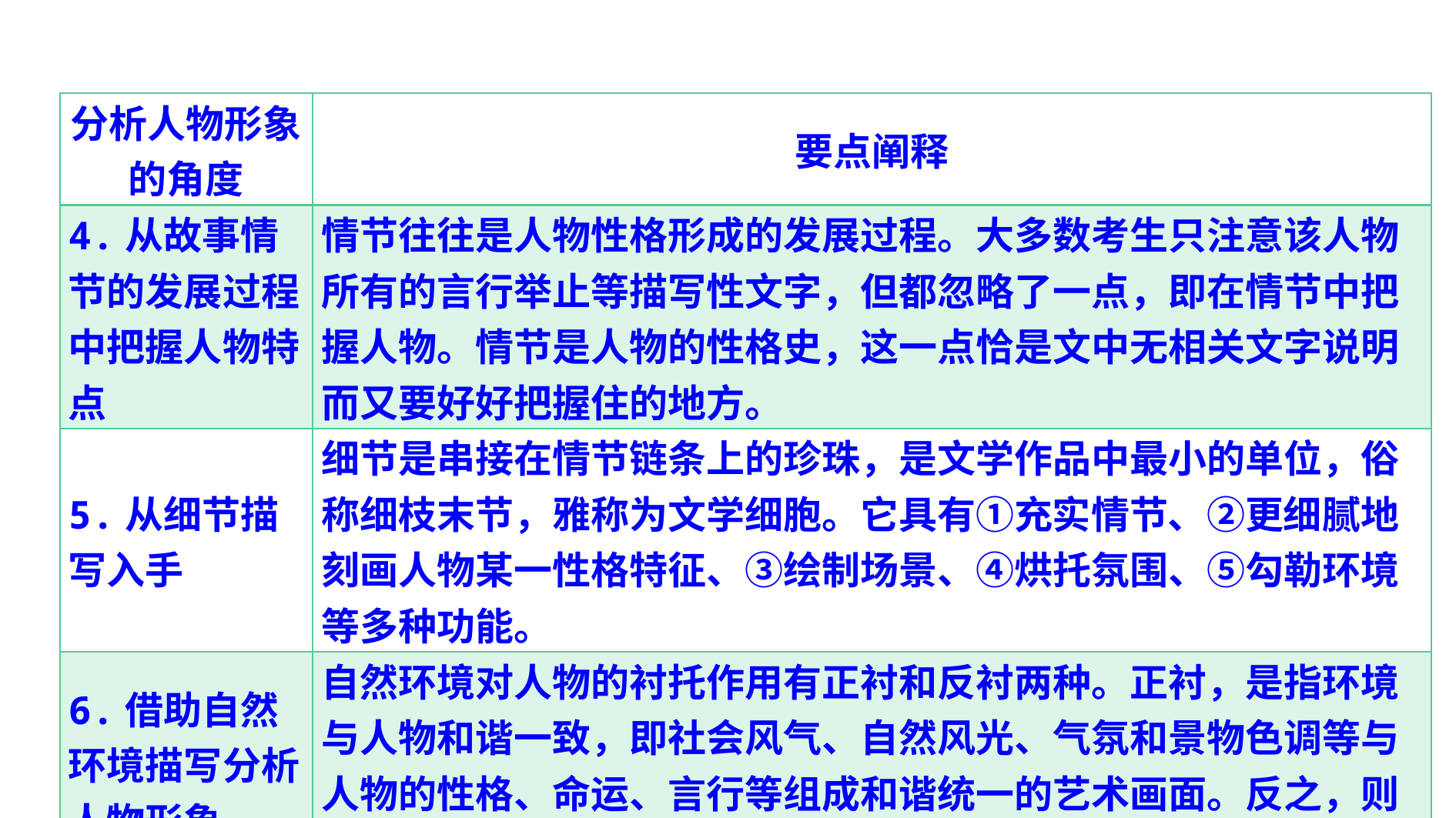

| 分析人物形象 的角度 | 要点阐释 |
| --- | --- |
| 4.从故事情节的发展过程中把握人物特点 | 情节往往是人物性格形成的发展过程。大多数考生只注意该人物所有的言行举止等描写性文字，但都忽略了一点，即在情节中把握人物。情节是人物的性格史，这一点恰是文中无相关文字说明而又要好好把握住的地方。 |
| 5.从细节描写入手 | 细节是串接在情节链条上的珍珠，是文学作品中最小的单位，俗称细枝末节，雅称为文学细胞。它具有①充实情节、②更细腻地刻画人物某一性格特征、③绘制场景、④烘托氛围、⑤勾勒环境等多种功能。 |
| 6.借助自然环境描写分析人物形象 | 自然环境对人物的衬托作用有正衬和反衬两种。正衬，是指环境与人物和谐一致，即社会风气、自然风光、气氛和景物色调等与人物的性格、命运、言行等组成和谐统一的艺术画面。反之，则是反衬。 |